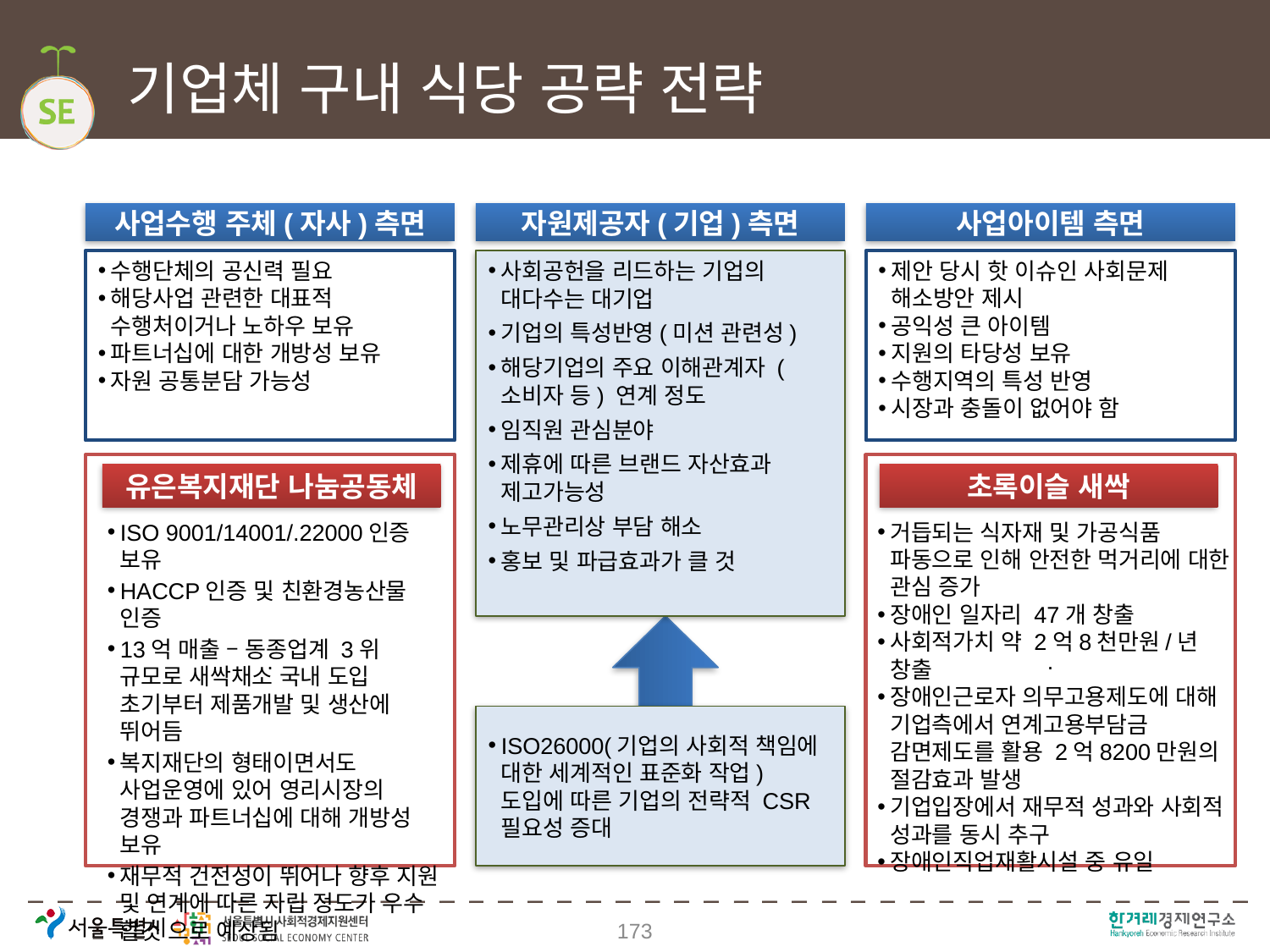

# 기업체 구내 식당 공략 전략
사업수행 주체(자사)측면
자원제공자(기업)측면
사업아이템 측면
수행단체의 공신력 필요
해당사업 관련한 대표적 수행처이거나 노하우 보유
파트너십에 대한 개방성 보유
자원 공통분담 가능성
사회공헌을 리드하는 기업의 대다수는 대기업
기업의 특성반영(미션 관련성)
해당기업의 주요 이해관계자 (소비자 등) 연계 정도
임직원 관심분야
제휴에 따른 브랜드 자산효과 제고가능성
노무관리상 부담 해소
홍보 및 파급효과가 클 것
제안 당시 핫 이슈인 사회문제 해소방안 제시
공익성 큰 아이템
지원의 타당성 보유
수행지역의 특성 반영
시장과 충돌이 없어야 함
.
.
유은복지재단 나눔공동체
초록이슬 새싹
거듭되는 식자재 및 가공식품  파동으로 인해 안전한 먹거리에 대한 관심 증가
장애인 일자리 47개 창출
사회적가치 약 2억8천만원/년 창출
장애인근로자 의무고용제도에 대해 기업측에서 연계고용부담금 감면제도를 활용 2억8200만원의 절감효과 발생
기업입장에서 재무적 성과와 사회적 성과를 동시 추구
장애인직업재활시설 중 유일
ISO 9001/14001/.22000인증 보유
HACCP인증 및 친환경농산물 인증
13억 매출 – 동종업계 3위 규모로 새싹채소 국내 도입 초기부터 제품개발 및 생산에 뛰어듬
복지재단의 형태이면서도 사업운영에 있어 영리시장의 경쟁과 파트너십에 대해 개방성 보유
재무적 건전성이 뛰어나 향후 지원 및 연계에 따른 자립 정도가 우수 할것 으로 예상됨

ISO26000(기업의 사회적 책임에 대한 세계적인 표준화 작업) 도입에 따른 기업의 전략적 CSR 필요성 증대
173